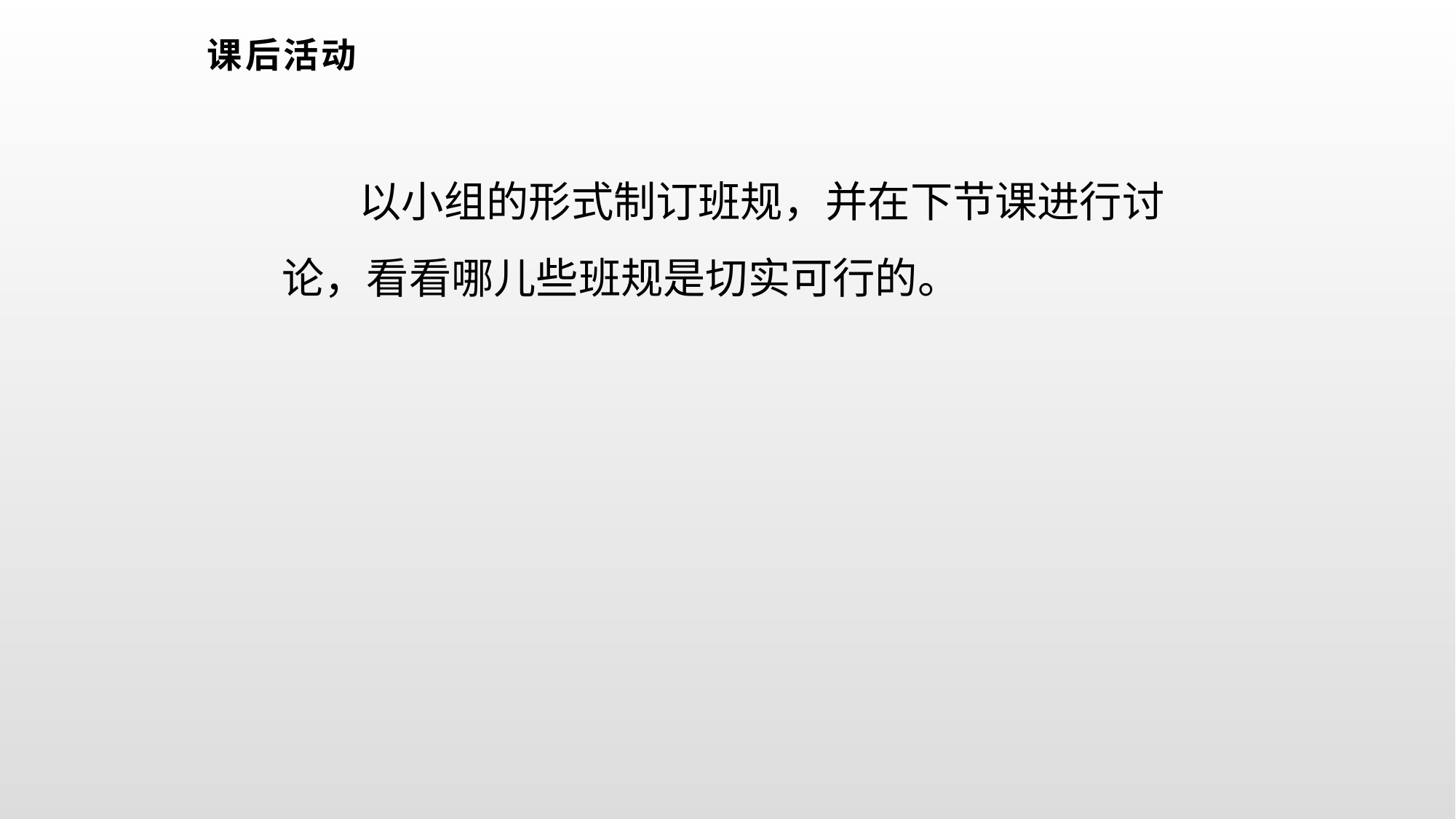

# 课后活动
以小组的形式制订班规，并在下节课进行讨论，看看哪儿些班规是切实可行的。